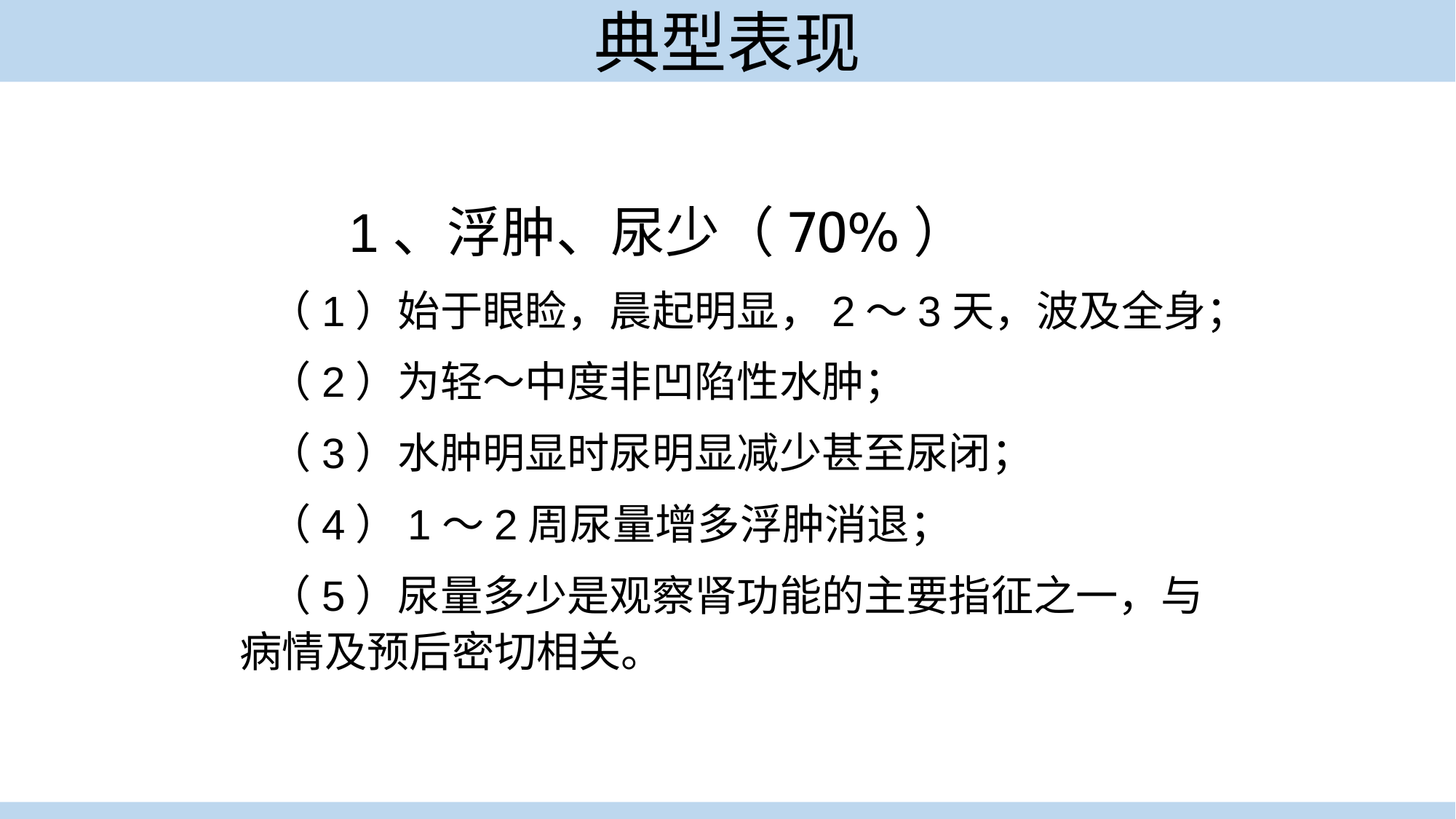

# 典型表现
1、浮肿、尿少（70%）
  （1）始于眼睑，晨起明显，2～3天，波及全身；
  （2）为轻～中度非凹陷性水肿；
  （3）水肿明显时尿明显减少甚至尿闭；
  （4）1～2周尿量增多浮肿消退；
  （5）尿量多少是观察肾功能的主要指征之一，与病情及预后密切相关。